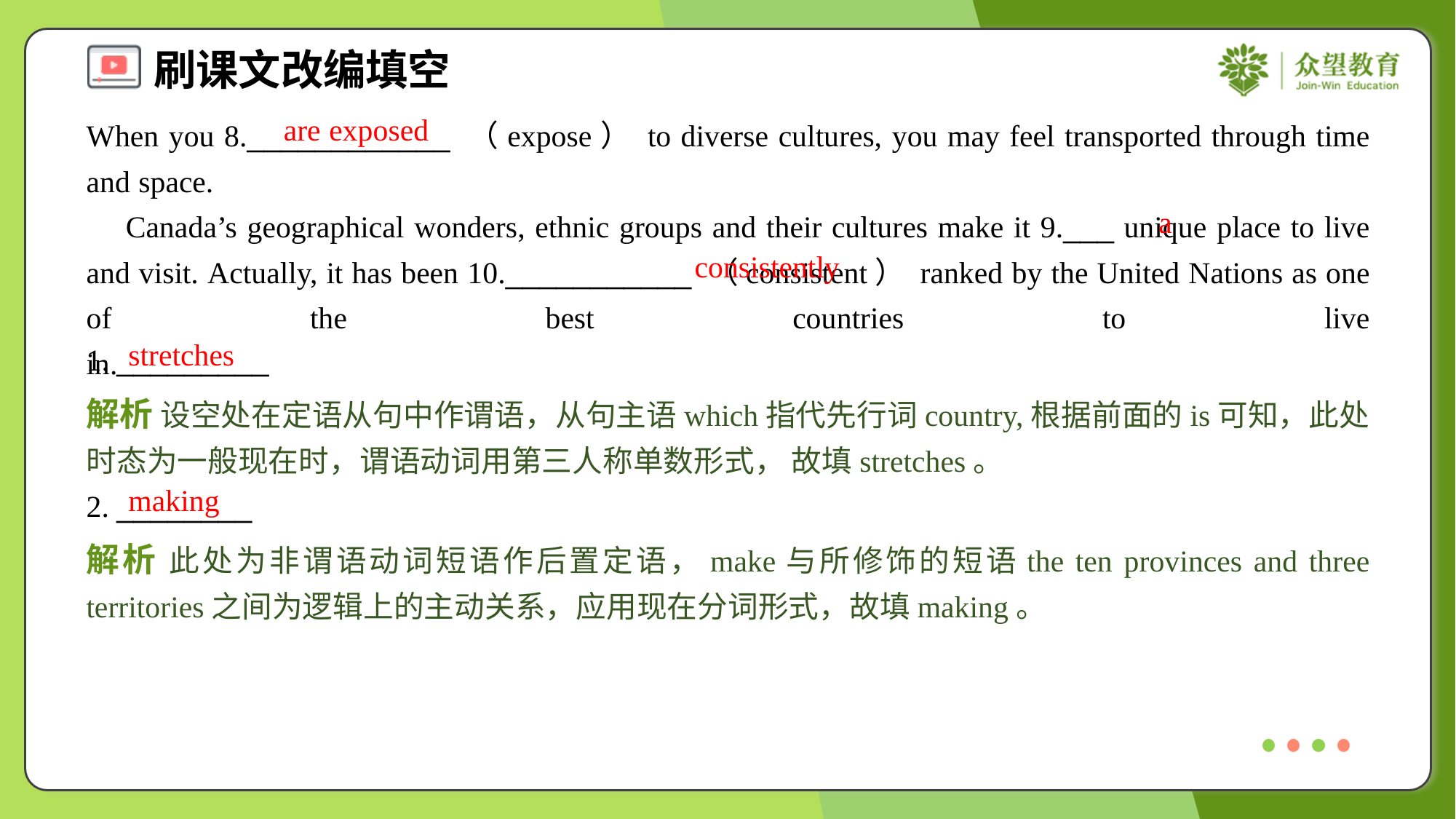

are exposed
When you 8.____________ （expose） to diverse cultures, you may feel transported through time and space.
    Canada’s geographical wonders, ethnic groups and their cultures make it 9.___ unique place to live and visit. Actually, it has been 10.___________ （consistent） ranked by the United Nations as one of the best countries to live in.#1.4
a
consistently
stretches
1. _________
解析 设空处在定语从句中作谓语，从句主语which指代先行词country,根据前面的is可知，此处时态为一般现在时，谓语动词用第三人称单数形式， 故填stretches。
making
2. ________
解析 此处为非谓语动词短语作后置定语，make与所修饰的短语the ten provinces and three territories之间为逻辑上的主动关系，应用现在分词形式，故填making。